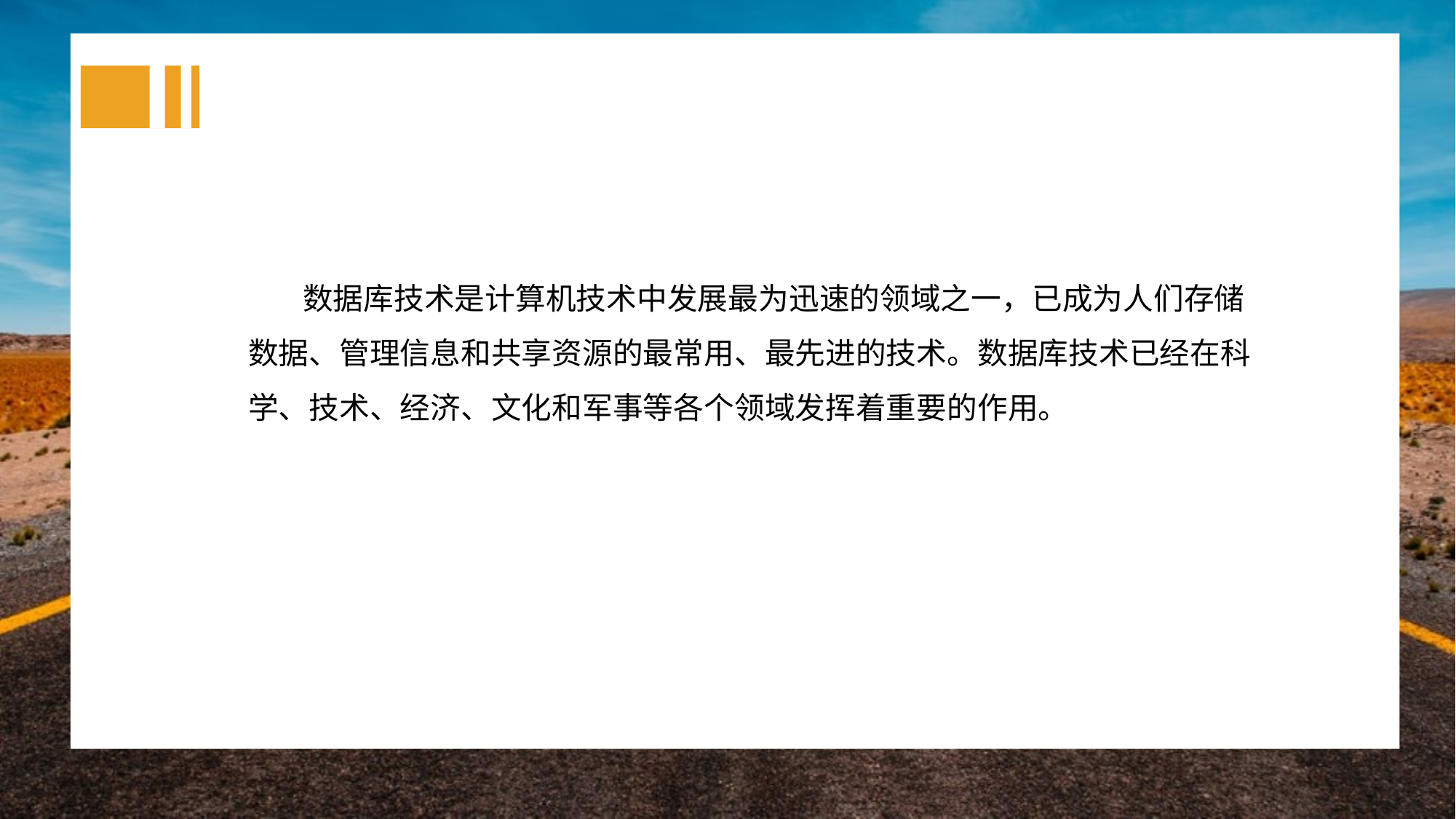

数据库技术是计算机技术中发展最为迅速的领域之一，已成为人们存储数据、管理信息和共享资源的最常用、最先进的技术。数据库技术已经在科学、技术、经济、文化和军事等各个领域发挥着重要的作用。